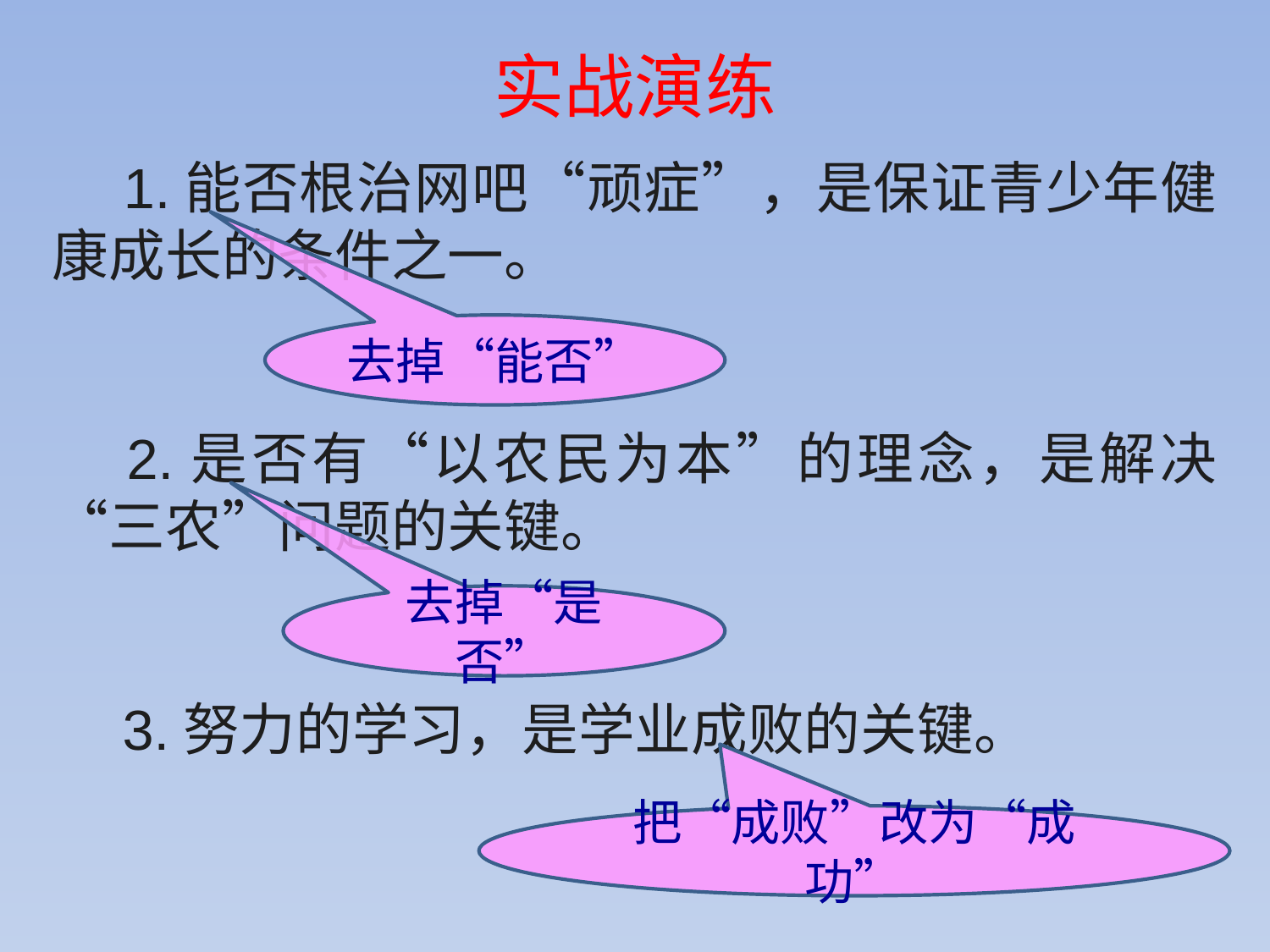

实战演练
　1.能否根治网吧“顽症”，是保证青少年健康成长的条件之一。

　2.是否有“以农民为本”的理念，是解决“三农”问题的关键。

　3.努力的学习，是学业成败的关键。

去掉“能否”
去掉“是否”
把“成败”改为“成功”